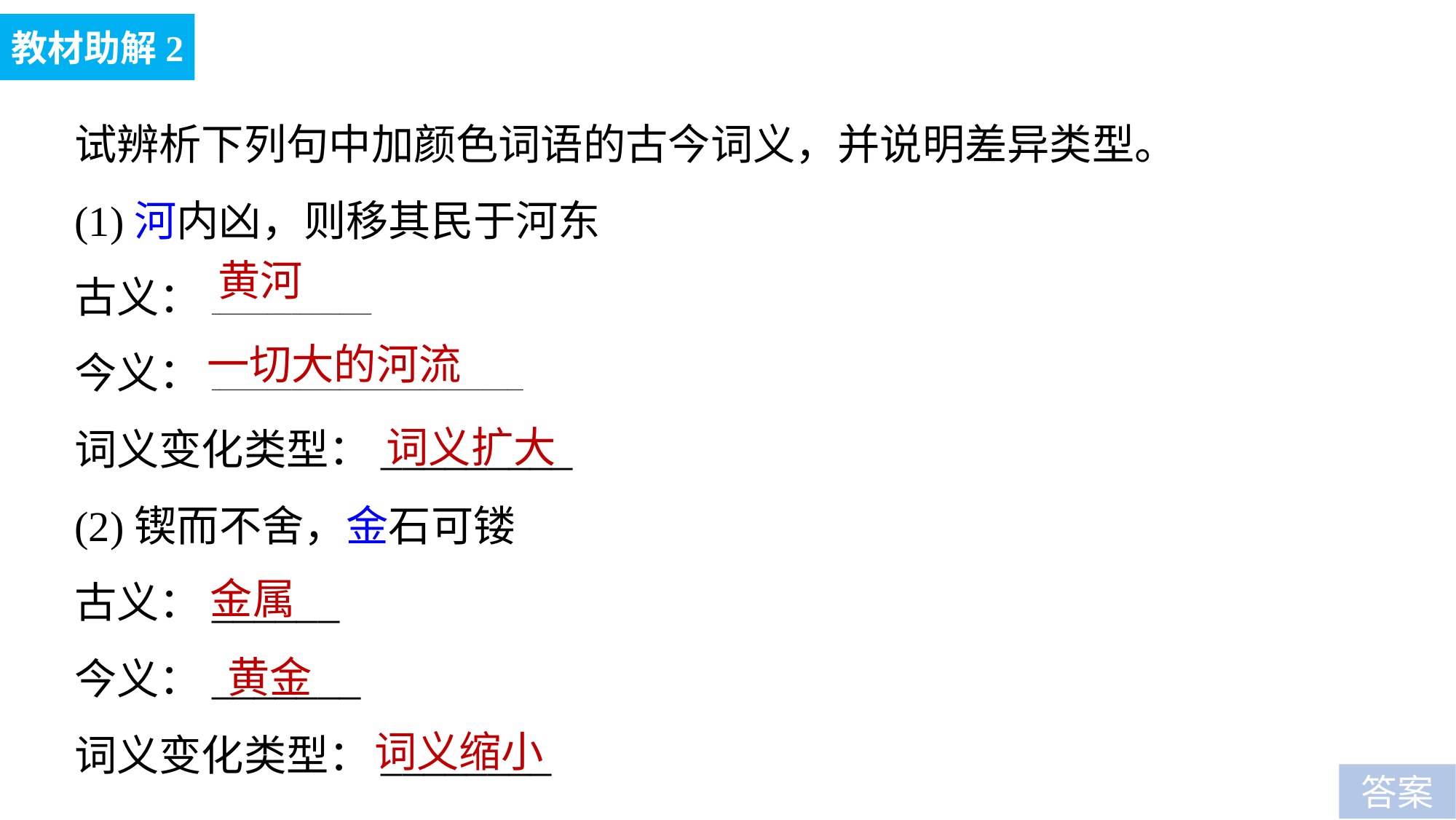

教材助解2
试辨析下列句中加颜色词语的古今词义，并说明差异类型。
(1)河内凶，则移其民于河东
古义：____________________
今义：_______________________________________
词义变化类型：_________
(2)锲而不舍，金石可镂
古义：______
今义：_______
词义变化类型：________
黄河
一切大的河流
词义扩大
金属
黄金
词义缩小
答案